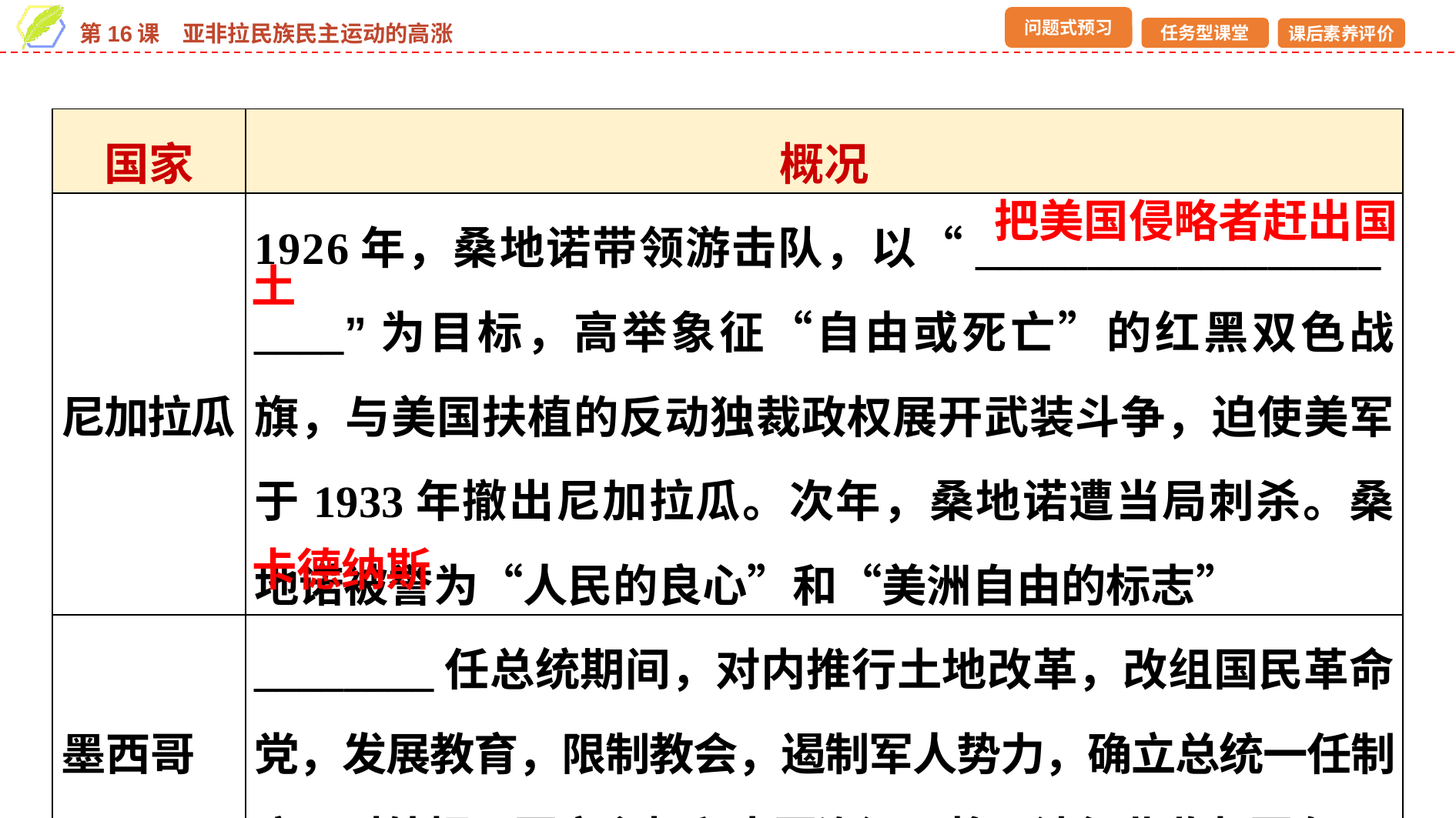

| 国家 | 概况 |
| --- | --- |
| 尼加拉瓜 | 1926年，桑地诺带领游击队，以“\_\_\_\_\_\_\_\_\_\_\_\_\_\_\_\_\_\_ \_\_\_\_”为目标，高举象征“自由或死亡”的红黑双色战旗，与美国扶植的反动独裁政权展开武装斗争，迫使美军于1933年撤出尼加拉瓜。次年，桑地诺遭当局刺杀。桑地诺被誉为“人民的良心”和“美洲自由的标志” |
| 墨西哥 | \_\_\_\_\_\_\_\_任总统期间，对内推行土地改革，改组国民革命党，发展教育，限制教会，遏制军人势力，确立总统一任制度；对外捍卫国家主权和本国资源，将石油行业收归国有 |
把美国侵略者赶出国
土
卡德纳斯